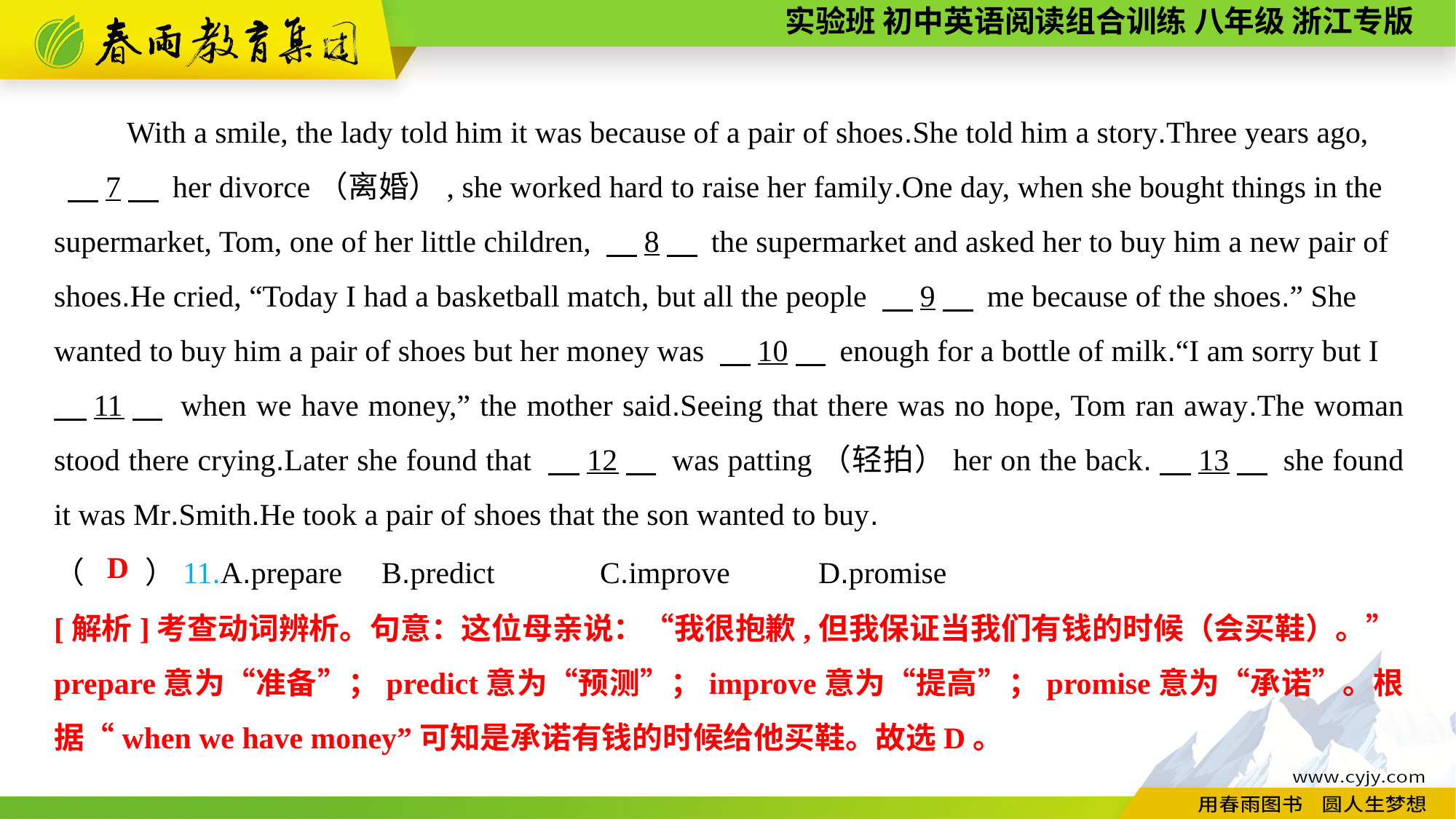

With a smile, the lady told him it was because of a pair of shoes.She told him a story.Three years ago,
 　7　 her divorce（离婚）, she worked hard to raise her family.One day, when she bought things in the supermarket, Tom, one of her little children, 　8　 the supermarket and asked her to buy him a new pair of shoes.He cried, “Today I had a basketball match, but all the people 　9　 me because of the shoes.” She wanted to buy him a pair of shoes but her money was 　10　 enough for a bottle of milk.“I am sorry but I
　11　 when we have money,” the mother said.Seeing that there was no hope, Tom ran away.The woman stood there crying.Later she found that 　12　 was patting（轻拍）her on the back.　13　 she found it was Mr.Smith.He took a pair of shoes that the son wanted to buy.
（　　）11.A.prepare	B.predict	C.improve	D.promise
D
[解析]考查动词辨析。句意：这位母亲说：“我很抱歉,但我保证当我们有钱的时候（会买鞋）。”prepare意为“准备”；predict意为“预测”；improve意为“提高”；promise意为“承诺”。根据“when we have money”可知是承诺有钱的时候给他买鞋。故选D。